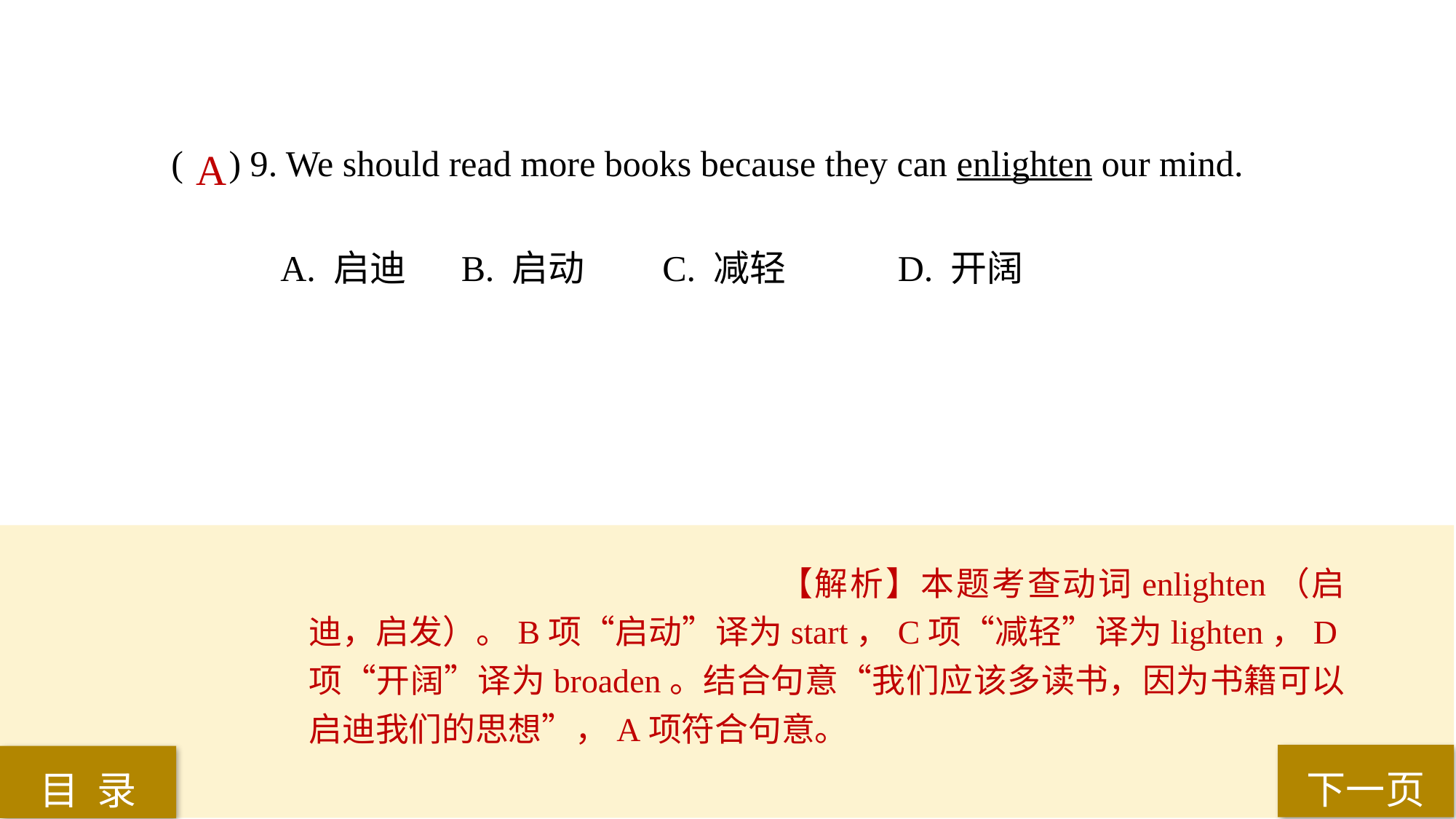

(     ) 9. We should read more books because they can enlighten our mind.

A. 启迪	 B. 启动 	C. 减轻	 D. 开阔
A
【解析】本题考查动词enlighten（启迪，启发）。B项“启动”译为start，C项“减轻”译为lighten，D项“开阔”译为broaden。结合句意“我们应该多读书，因为书籍可以启迪我们的思想”，A项符合句意。